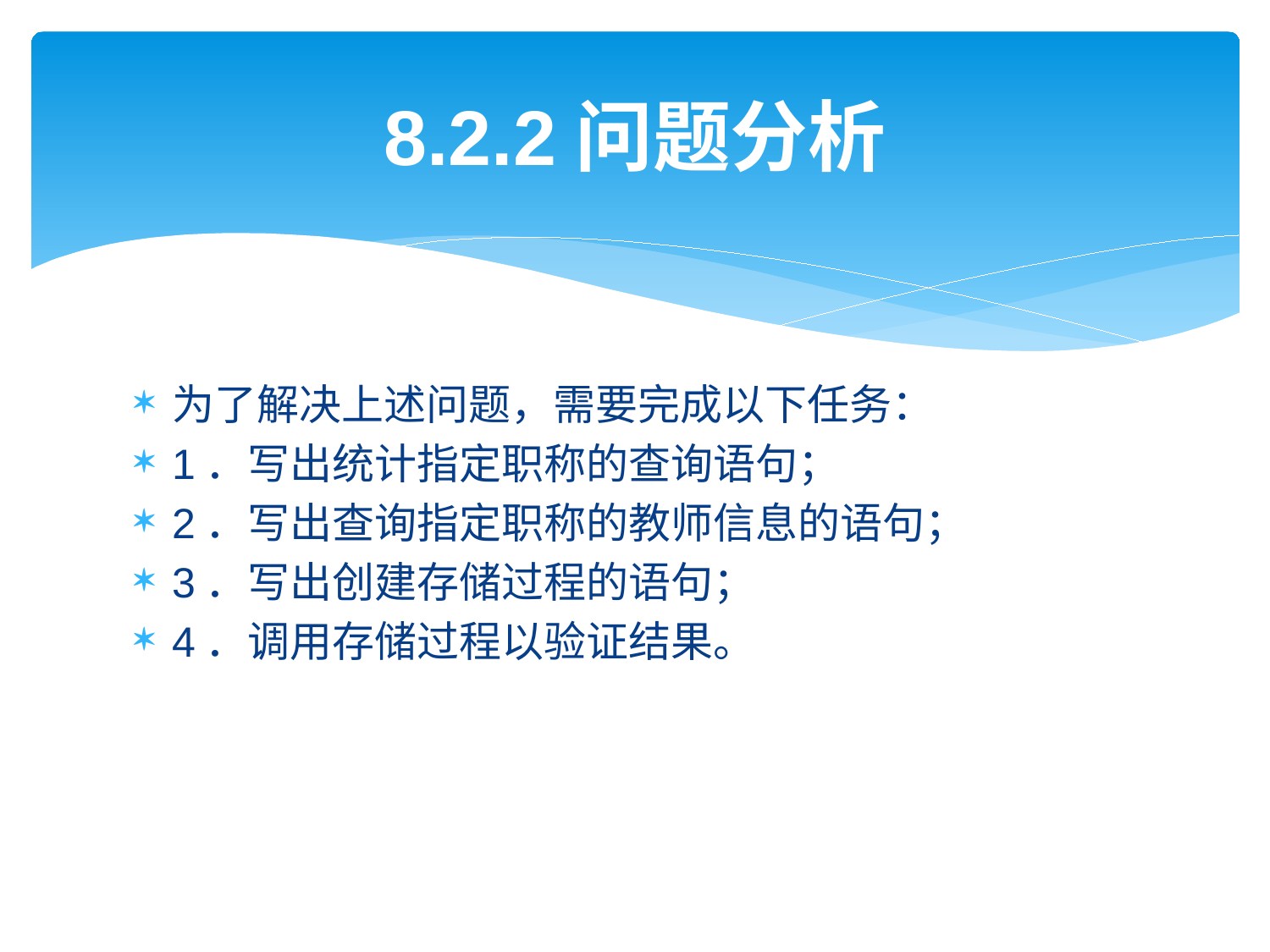

# 8.2.2问题分析
为了解决上述问题，需要完成以下任务：
1．写出统计指定职称的查询语句；
2．写出查询指定职称的教师信息的语句；
3．写出创建存储过程的语句；
4．调用存储过程以验证结果。